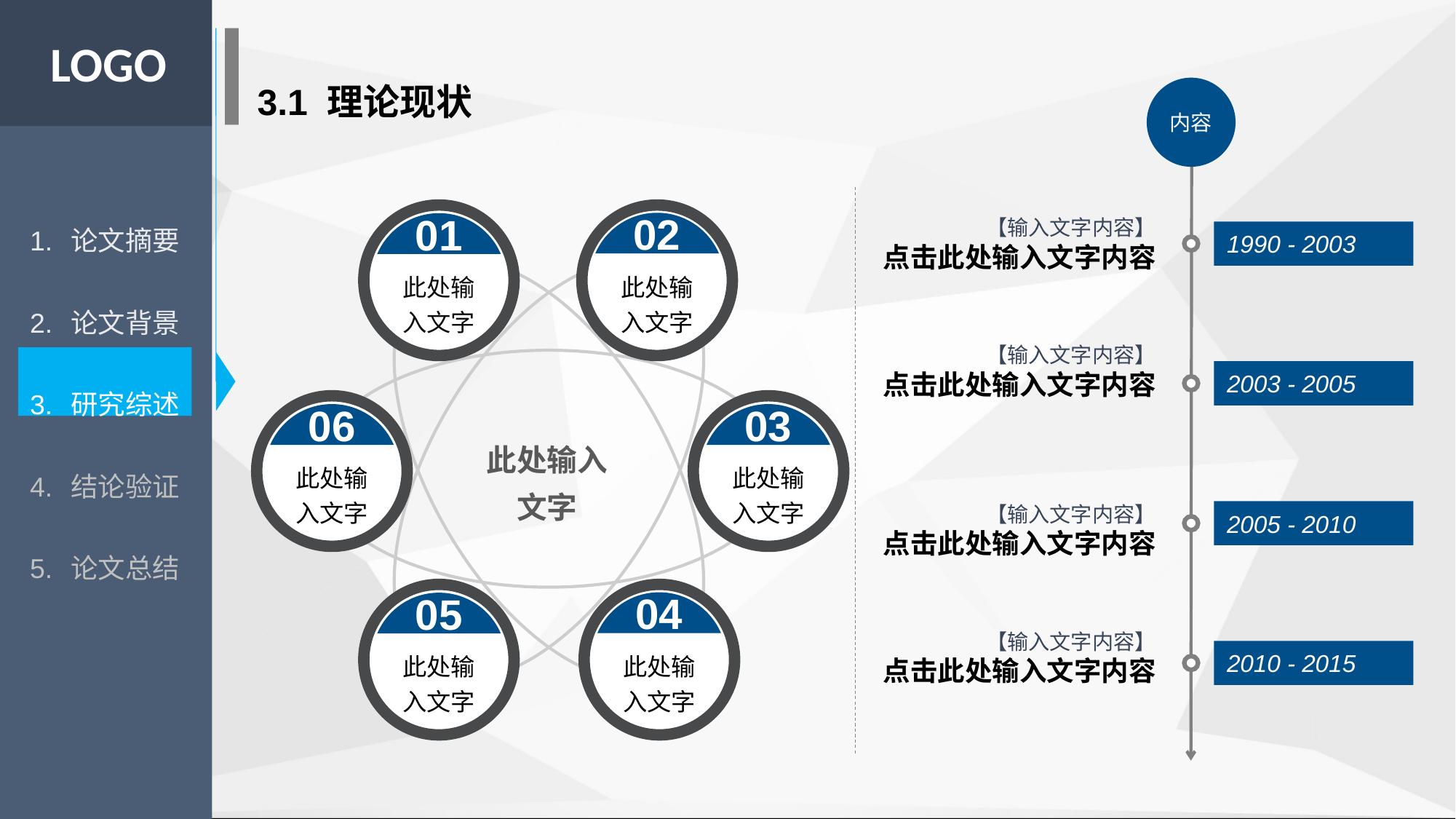

LOGO

3.1 理论现状
内容

论文摘要
论文背景
研究综述
结论验证
论文总结
【输入文字内容】
点击此处输入文字内容
此处输入文字
此处输入文字
02
01

此处输入文字
此处输入文字
06
03
此处输入文字
此处输入文字
此处输入文字
04
05
1990 - 2003
【输入文字内容】
点击此处输入文字内容

2003 - 2005
【输入文字内容】
点击此处输入文字内容
2005 - 2010
【输入文字内容】
点击此处输入文字内容
2010 - 2015